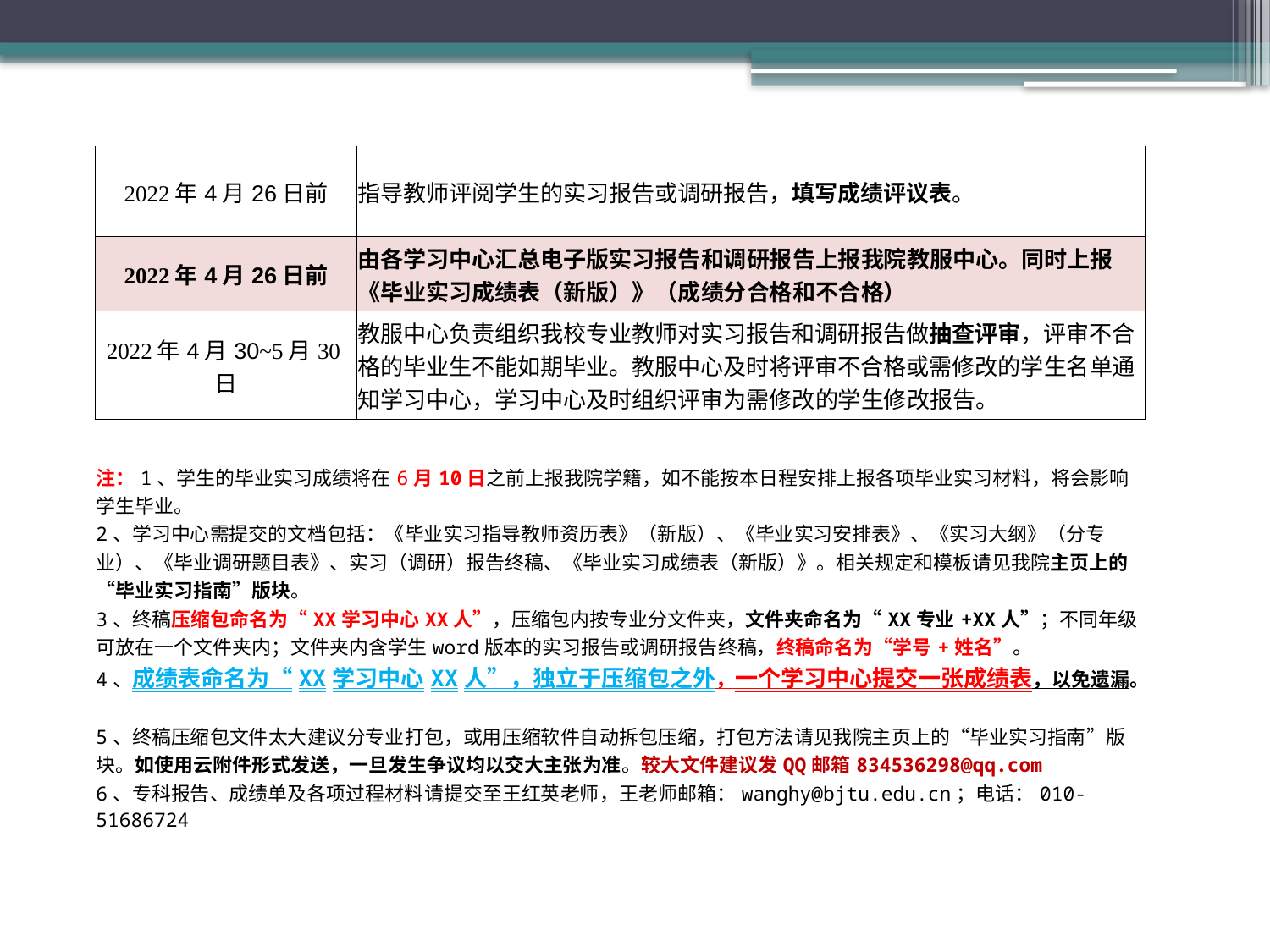

| 2022年4月26日前 | 指导教师评阅学生的实习报告或调研报告，填写成绩评议表。 |
| --- | --- |
| 2022年4月26日前 | 由各学习中心汇总电子版实习报告和调研报告上报我院教服中心。同时上报《毕业实习成绩表（新版）》（成绩分合格和不合格） |
| 2022年4月30~5月30日 | 教服中心负责组织我校专业教师对实习报告和调研报告做抽查评审，评审不合格的毕业生不能如期毕业。教服中心及时将评审不合格或需修改的学生名单通知学习中心，学习中心及时组织评审为需修改的学生修改报告。 |
| 注：1、学生的毕业实习成绩将在6月10日之前上报我院学籍，如不能按本日程安排上报各项毕业实习材料，将会影响学生毕业。 2、学习中心需提交的文档包括：《毕业实习指导教师资历表》（新版）、《毕业实习安排表》、《实习大纲》（分专业）、《毕业调研题目表》、实习（调研）报告终稿、《毕业实习成绩表（新版）》。相关规定和模板请见我院主页上的“毕业实习指南”版块。 3、终稿压缩包命名为“XX学习中心XX人”，压缩包内按专业分文件夹，文件夹命名为“XX专业+XX人”；不同年级可放在一个文件夹内；文件夹内含学生word版本的实习报告或调研报告终稿，终稿命名为“学号+姓名”。 4、成绩表命名为“XX学习中心XX人”，独立于压缩包之外，一个学习中心提交一张成绩表，以免遗漏。 5、终稿压缩包文件太大建议分专业打包，或用压缩软件自动拆包压缩，打包方法请见我院主页上的“毕业实习指南”版块。如使用云附件形式发送，一旦发生争议均以交大主张为准。较大文件建议发QQ邮箱834536298@qq.com 6、专科报告、成绩单及各项过程材料请提交至王红英老师，王老师邮箱：wanghy@bjtu.edu.cn；电话：010-51686724 |  |